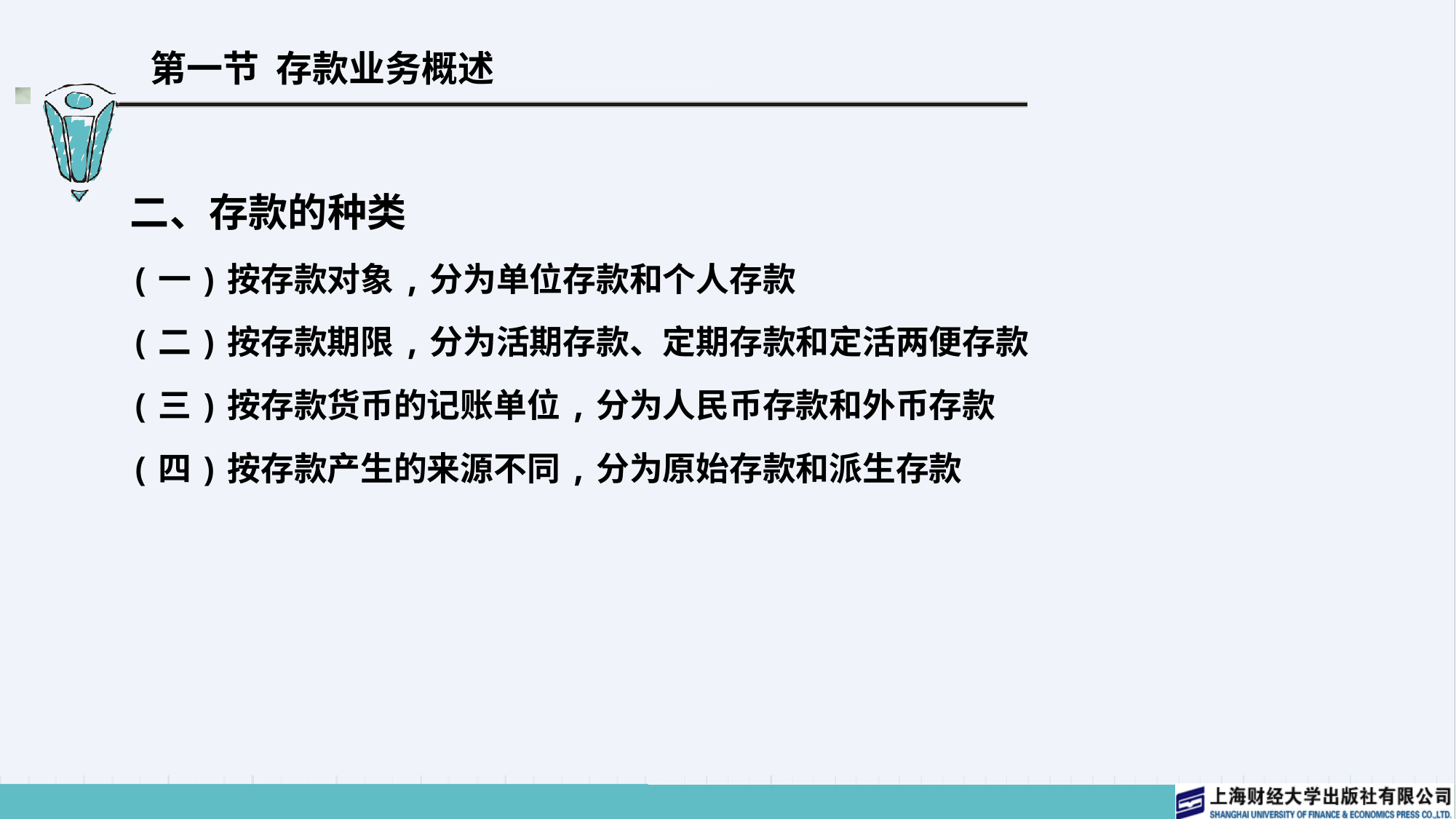

# 第一节  存款业务概述
二、存款的种类
(一)按存款对象,分为单位存款和个人存款
(二)按存款期限,分为活期存款、定期存款和定活两便存款
(三)按存款货币的记账单位,分为人民币存款和外币存款
(四)按存款产生的来源不同,分为原始存款和派生存款